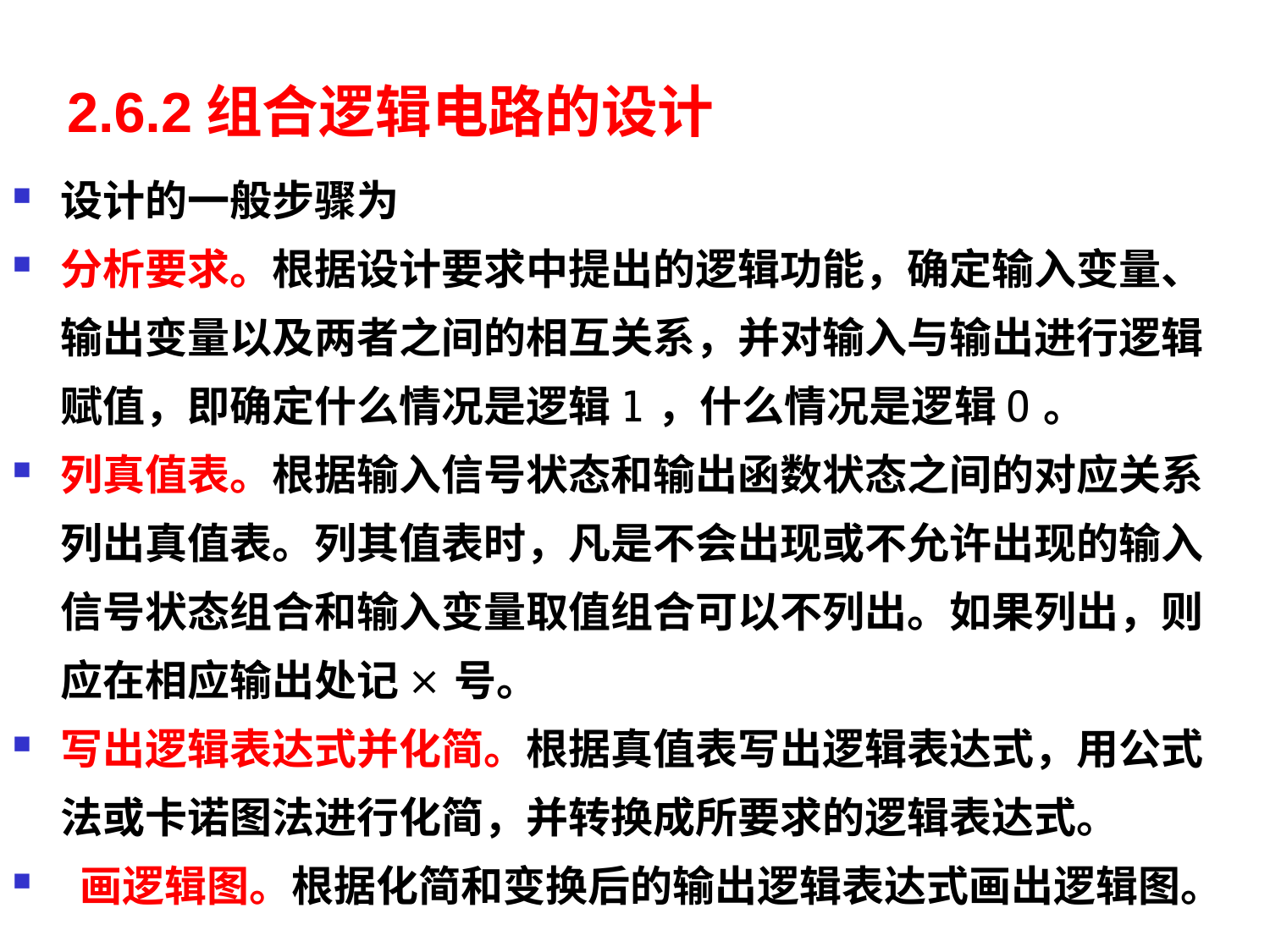

# 2.6.2组合逻辑电路的设计
设计的一般步骤为
分析要求。根据设计要求中提出的逻辑功能，确定输入变量、输出变量以及两者之间的相互关系，并对输入与输出进行逻辑赋值，即确定什么情况是逻辑1，什么情况是逻辑0。
列真值表。根据输入信号状态和输出函数状态之间的对应关系列出真值表。列其值表时，凡是不会出现或不允许出现的输入信号状态组合和输入变量取值组合可以不列出。如果列出，则应在相应输出处记×号。
写出逻辑表达式并化简。根据真值表写出逻辑表达式，用公式法或卡诺图法进行化简，并转换成所要求的逻辑表达式。
 画逻辑图。根据化简和变换后的输出逻辑表达式画出逻辑图。